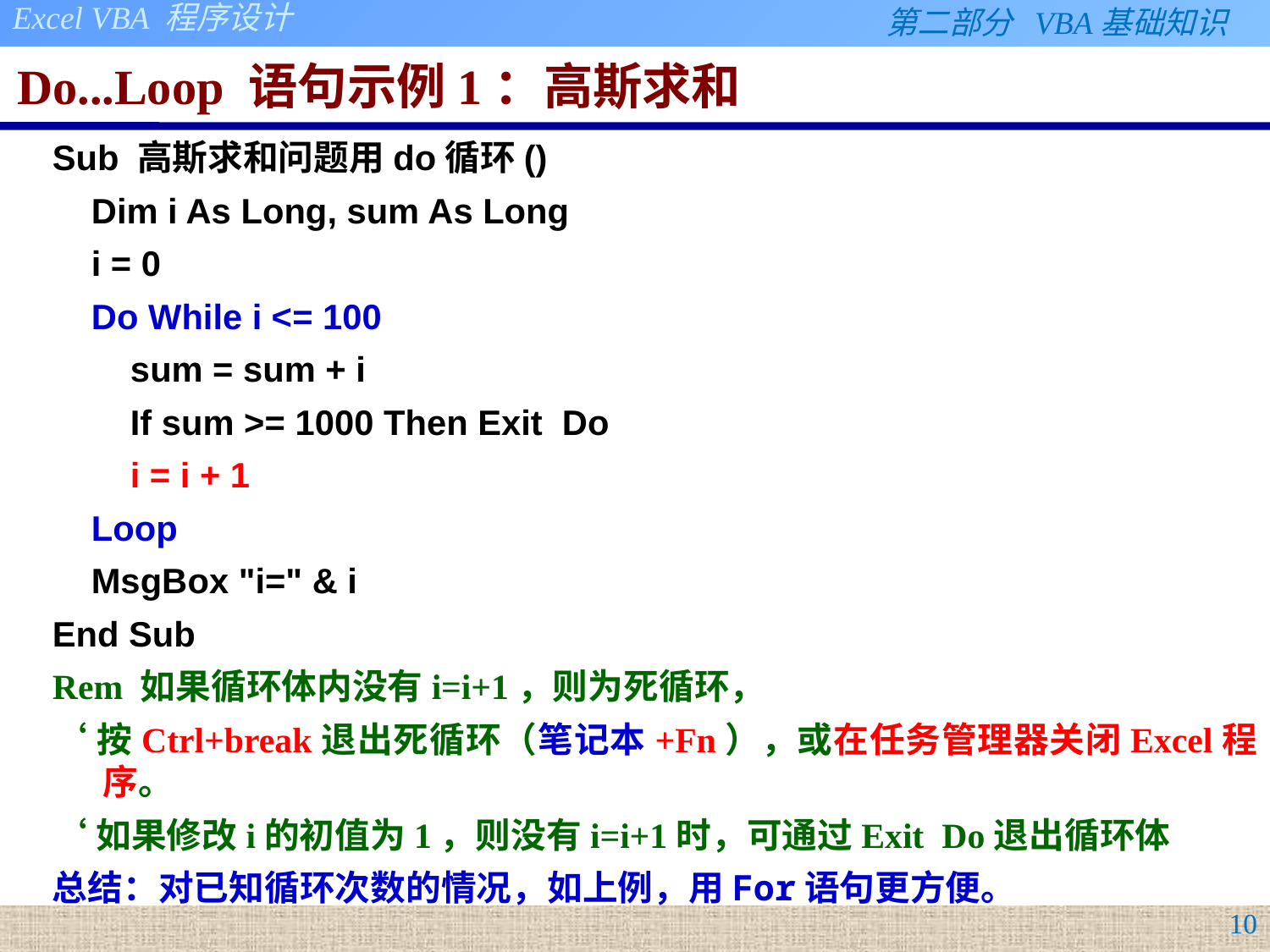

# Do...Loop 语句示例1：高斯求和
Sub 高斯求和问题用do循环()
    Dim i As Long, sum As Long
    i = 0
    Do While i <= 100
        sum = sum + i
        If sum >= 1000 Then Exit  Do
        i = i + 1
    Loop
    MsgBox "i=" & i
End Sub
Rem 如果循环体内没有i=i+1，则为死循环，
‘按Ctrl+break退出死循环（笔记本+Fn），或在任务管理器关闭Excel程序。
‘如果修改i的初值为1，则没有i=i+1时，可通过Exit  Do退出循环体
总结：对已知循环次数的情况，如上例，用For语句更方便。